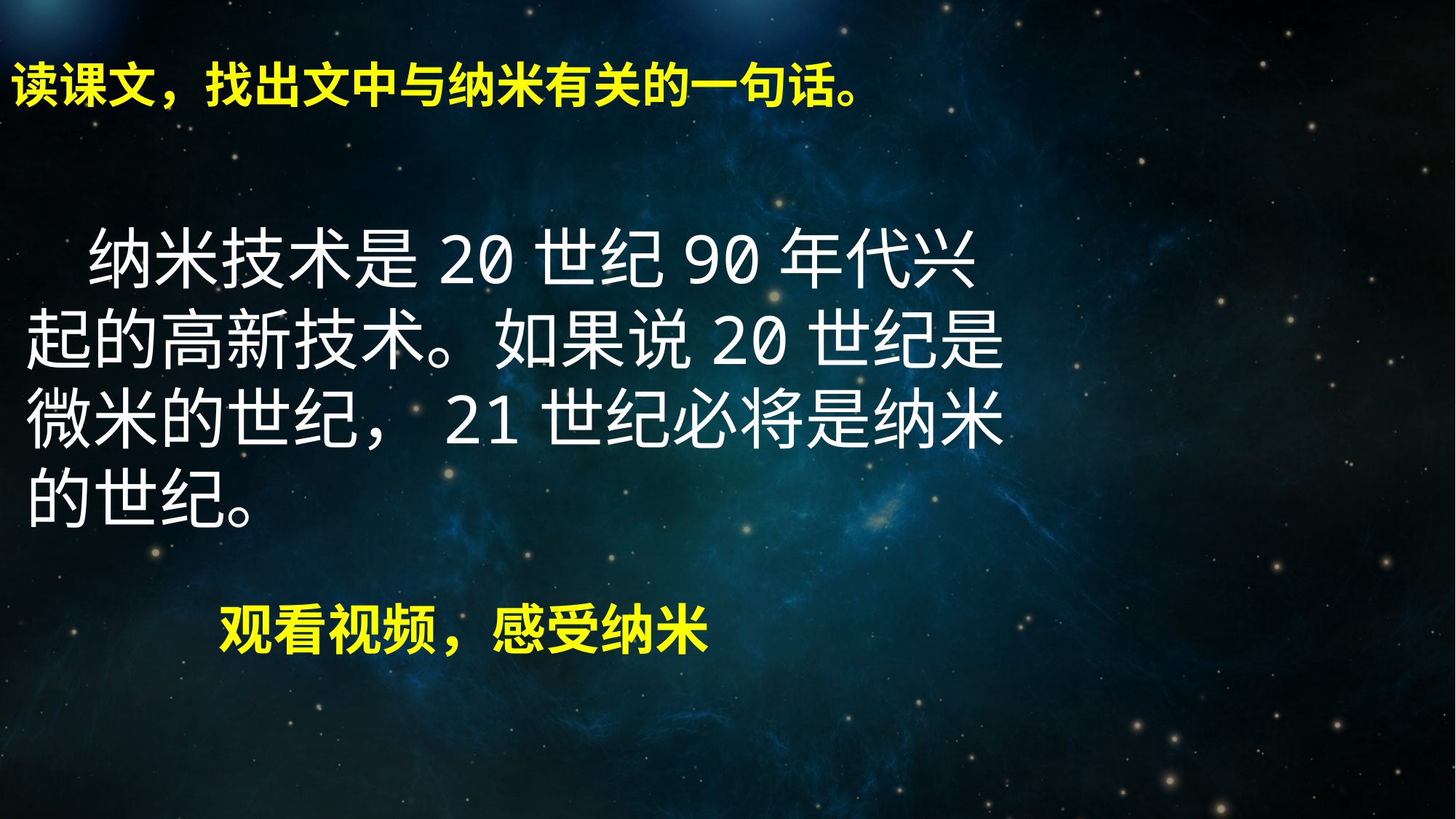

读课文，找出文中与纳米有关的一句话。
   纳米技术是20世纪90年代兴起的高新技术。如果说20世纪是微米的世纪，21世纪必将是纳米的世纪。
观看视频，感受纳米